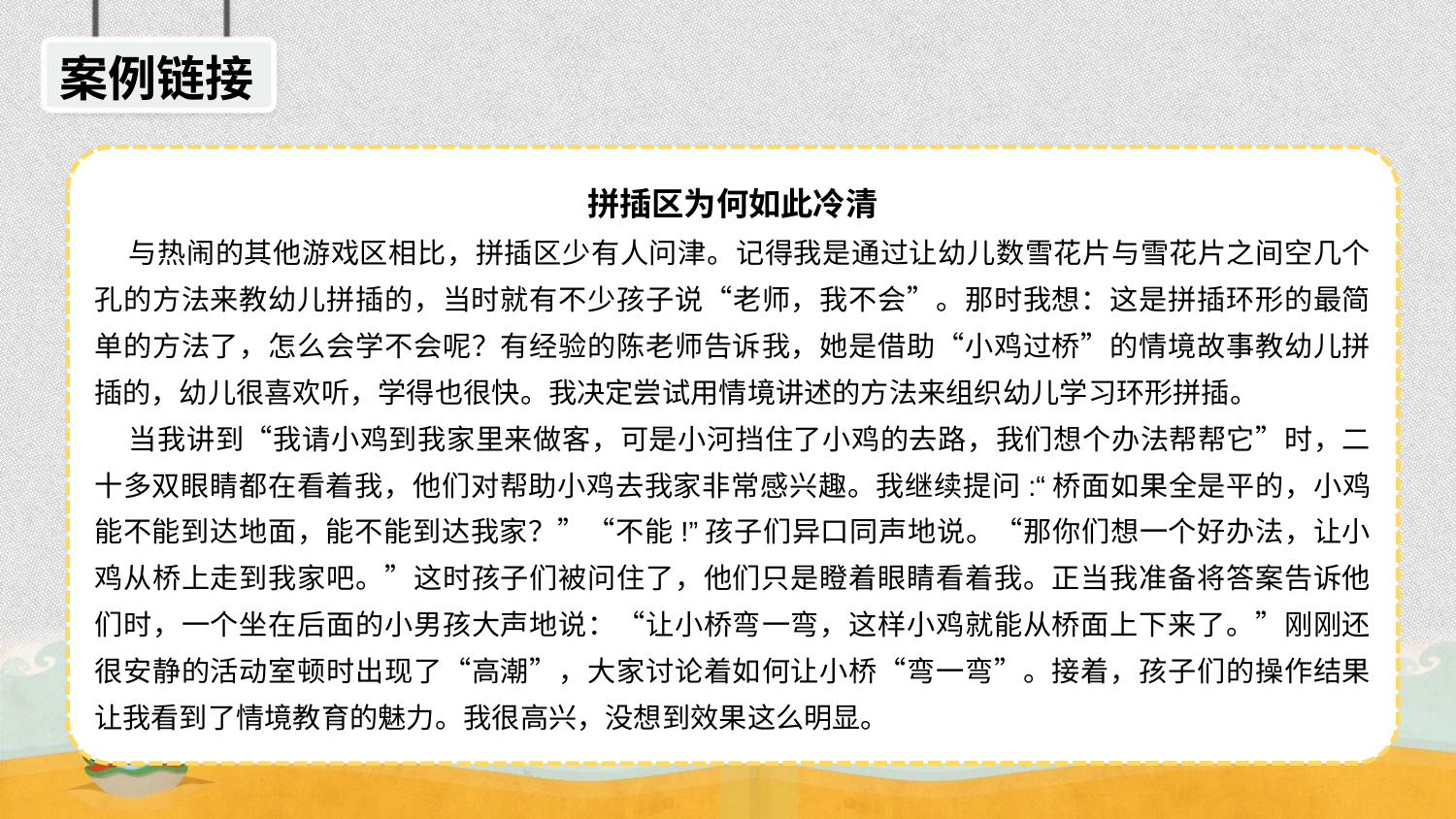

案例链接
拼插区为何如此冷清
    与热闹的其他游戏区相比，拼插区少有人问津。记得我是通过让幼儿数雪花片与雪花片之间空几个孔的方法来教幼儿拼插的，当时就有不少孩子说“老师，我不会”。那时我想：这是拼插环形的最简单的方法了，怎么会学不会呢？有经验的陈老师告诉我，她是借助“小鸡过桥”的情境故事教幼儿拼插的，幼儿很喜欢听，学得也很快。我决定尝试用情境讲述的方法来组织幼儿学习环形拼插。
    当我讲到“我请小鸡到我家里来做客，可是小河挡住了小鸡的去路，我们想个办法帮帮它”时，二十多双眼睛都在看着我，他们对帮助小鸡去我家非常感兴趣。我继续提问:“桥面如果全是平的，小鸡能不能到达地面，能不能到达我家？”“不能!”孩子们异口同声地说。“那你们想一个好办法，让小鸡从桥上走到我家吧。”这时孩子们被问住了，他们只是瞪着眼睛看着我。正当我准备将答案告诉他们时，一个坐在后面的小男孩大声地说：“让小桥弯一弯，这样小鸡就能从桥面上下来了。”刚刚还很安静的活动室顿时出现了“高潮”，大家讨论着如何让小桥“弯一弯”。接着，孩子们的操作结果让我看到了情境教育的魅力。我很高兴，没想到效果这么明显。